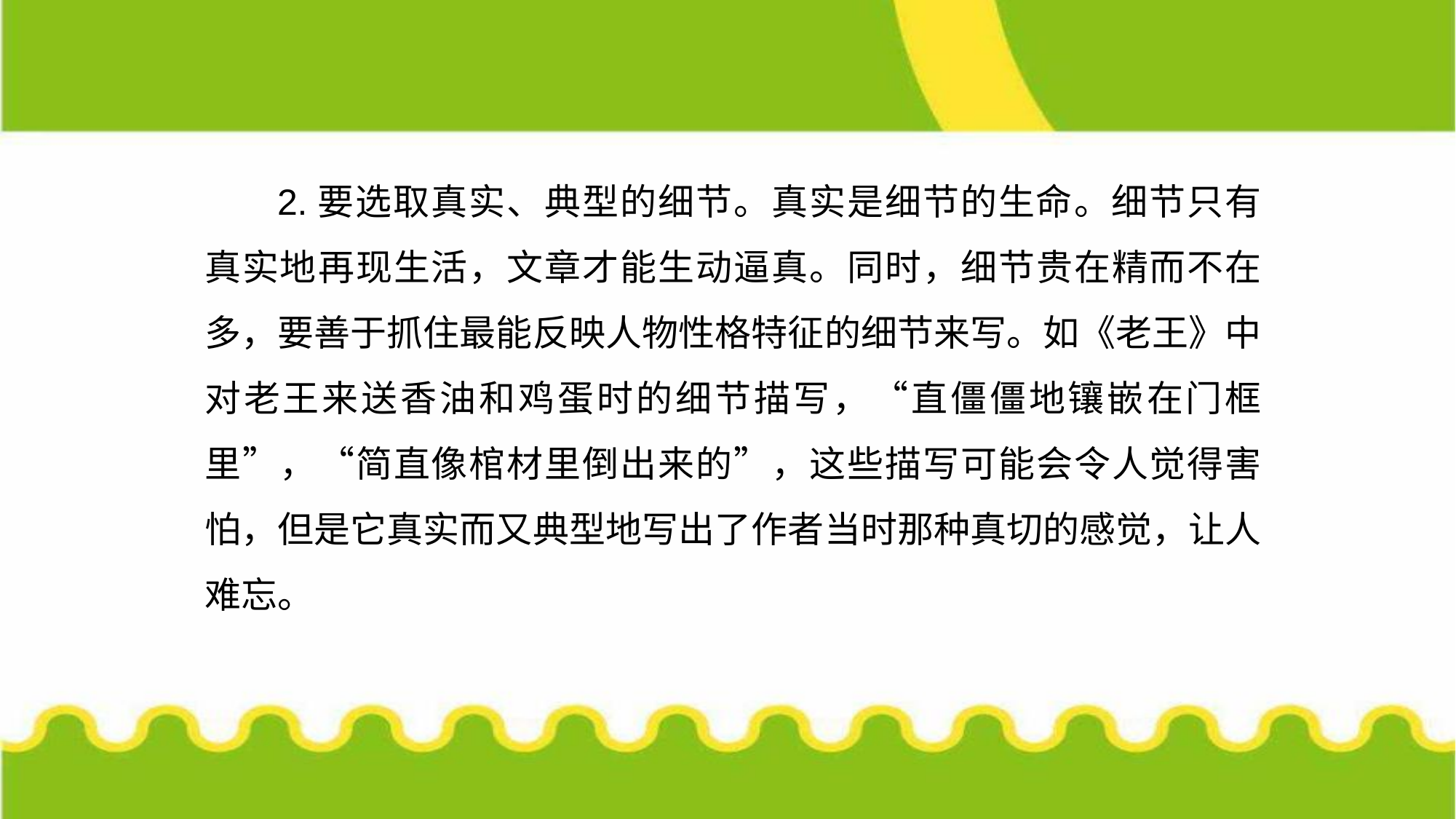

2.要选取真实、典型的细节。真实是细节的生命。细节只有真实地再现生活，文章才能生动逼真。同时，细节贵在精而不在多，要善于抓住最能反映人物性格特征的细节来写。如《老王》中对老王来送香油和鸡蛋时的细节描写，“直僵僵地镶嵌在门框里”，“简直像棺材里倒出来的”，这些描写可能会令人觉得害怕，但是它真实而又典型地写出了作者当时那种真切的感觉，让人难忘。